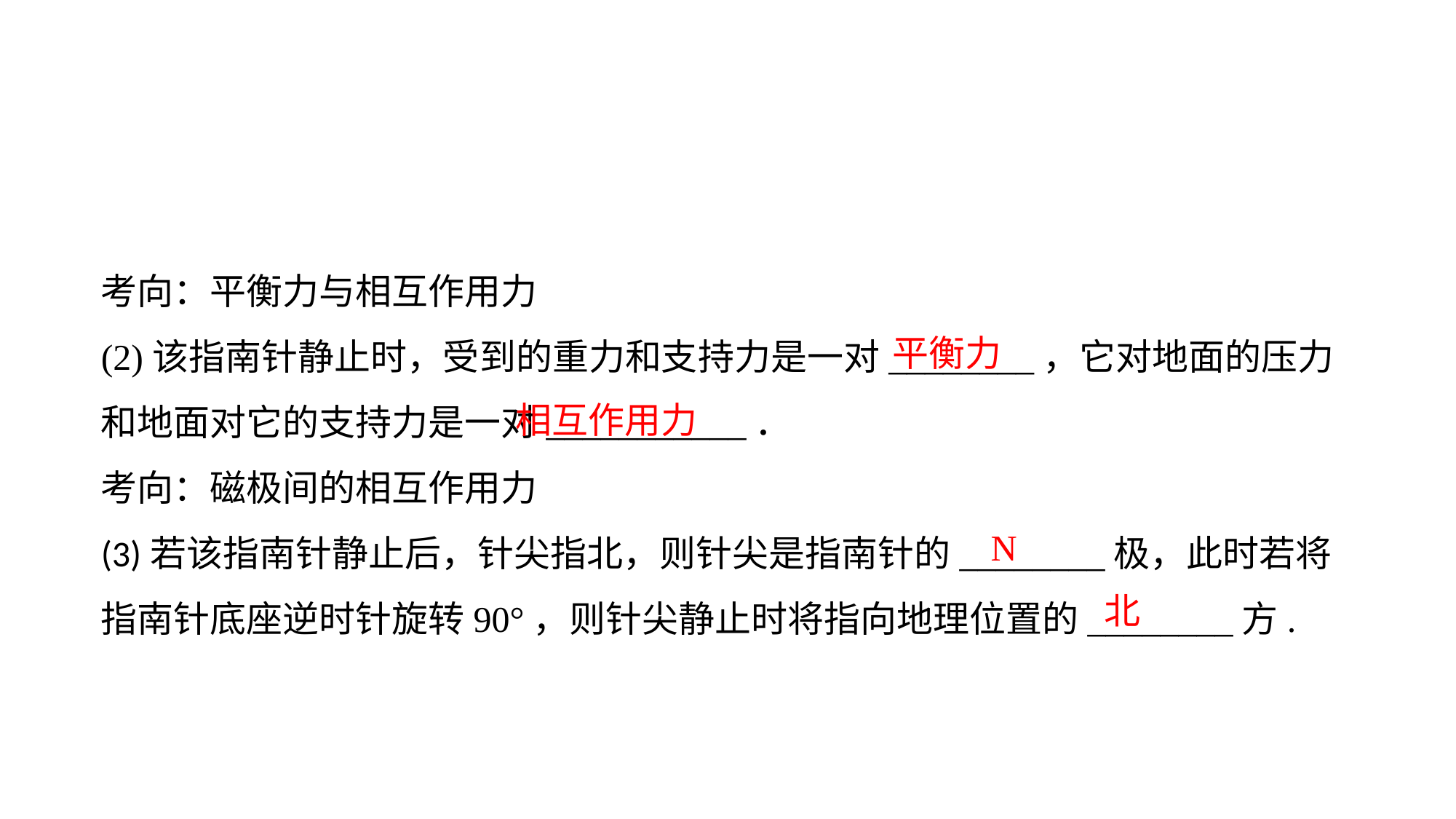

考向：平衡力与相互作用力
(2)该指南针静止时，受到的重力和支持力是一对________，它对地面的压力和地面对它的支持力是一对___________．考向：磁极间的相互作用力(3)若该指南针静止后，针尖指北，则针尖是指南针的________极，此时若将指南针底座逆时针旋转90°，则针尖静止时将指向地理位置的________方.
平衡力
相互作用力
N
北